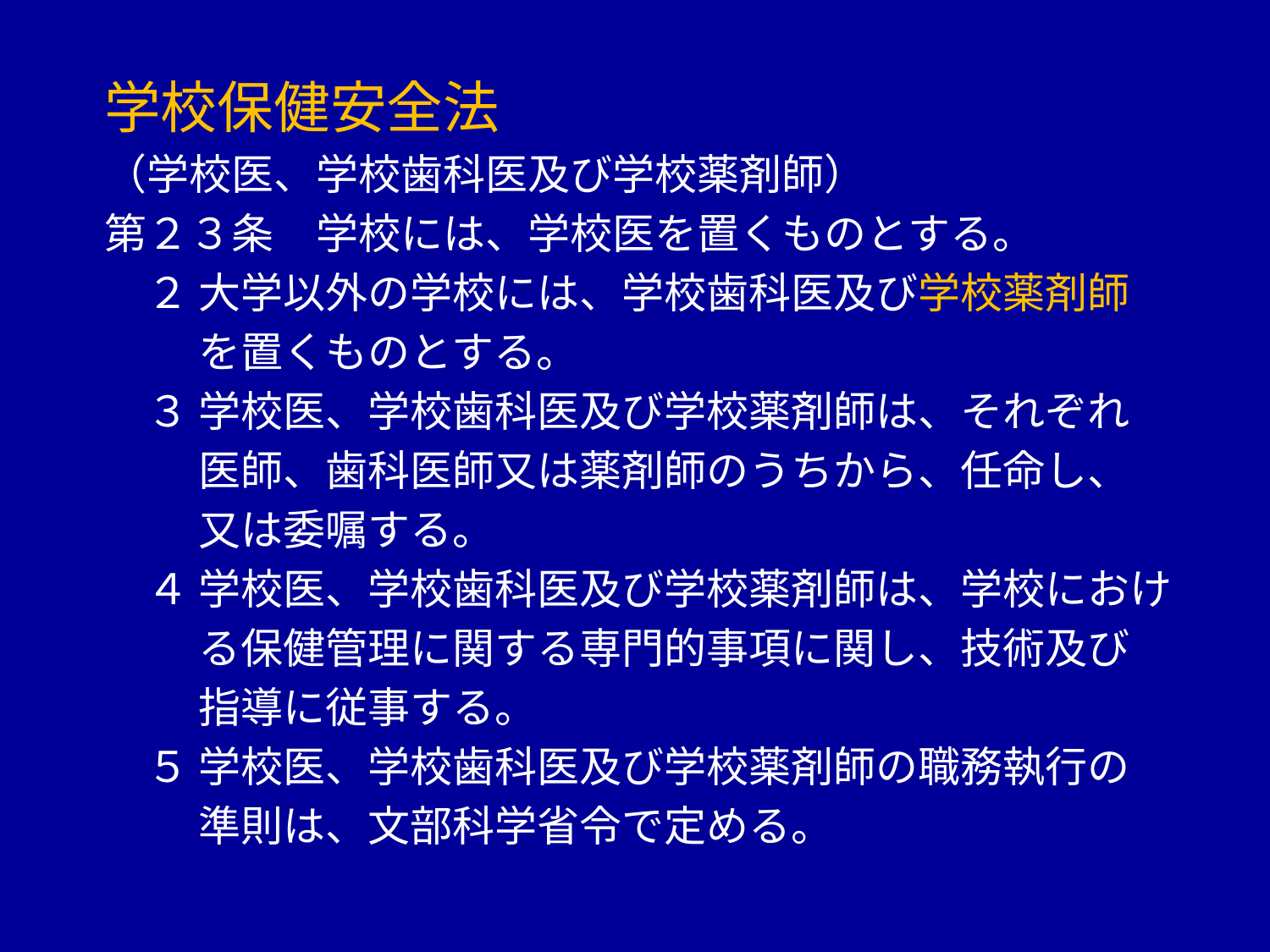

学校保健安全法
（学校医、学校歯科医及び学校薬剤師）
第２３条　学校には、学校医を置くものとする。
　２ 大学以外の学校には、学校歯科医及び学校薬剤師
　　 を置くものとする。
　３ 学校医、学校歯科医及び学校薬剤師は、それぞれ
　　 医師、歯科医師又は薬剤師のうちから、任命し、
　　 又は委嘱する。
　４ 学校医、学校歯科医及び学校薬剤師は、学校におけ
　　 る保健管理に関する専門的事項に関し、技術及び
　　 指導に従事する。
　５ 学校医、学校歯科医及び学校薬剤師の職務執行の
　　 準則は、文部科学省令で定める。